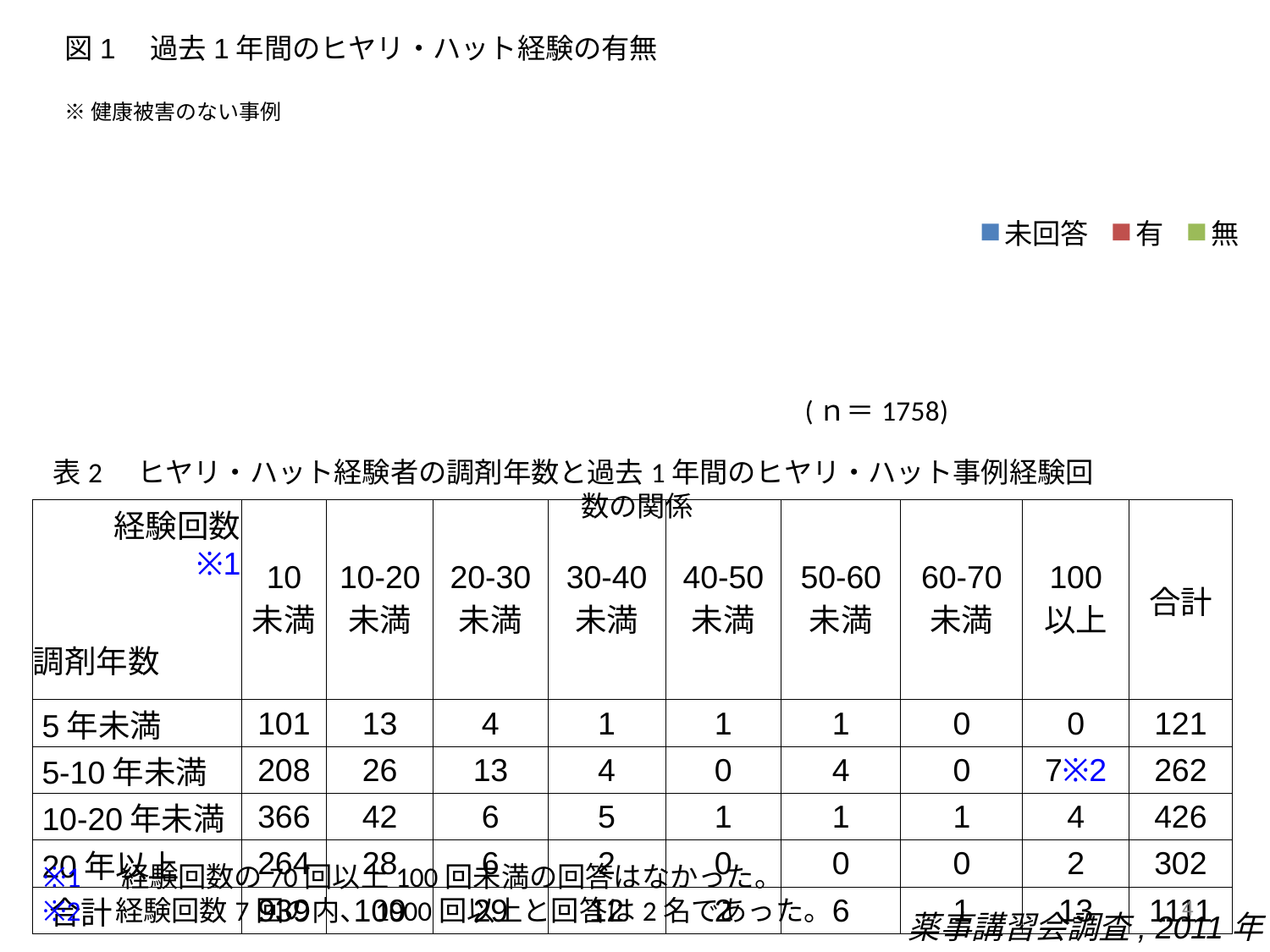

### Chart: (ｎ＝1758)

| Category |  |  |
|---|---|---|
| 未回答 | 153.0 | 53.0 |
| 有 | 858.0 | 1288.0 |
| 無 | 616.0 | 417.0 |
図1　過去1年間のヒヤリ・ハット経験の有無
※健康被害のない事例
表2　ヒヤリ・ハット経験者の調剤年数と過去1年間のヒヤリ・ハット事例経験回数の関係
| 経験回数 ※1 | 10 未満 | 10-20 未満 | 20-30 未満 | 30-40 未満 | 40-50 未満 | 50-60 未満 | 60-70 未満 | 100 以上 | 合計 |
| --- | --- | --- | --- | --- | --- | --- | --- | --- | --- |
| 調剤年数 |  |  |  |  |  |  |  |  |  |
| 5年未満 | 101 | 13 | 4 | 1 | 1 | 1 | 0 | 0 | 121 |
| 5-10年未満 | 208 | 26 | 13 | 4 | 0 | 4 | 0 | 7※2 | 262 |
| 10-20年未満 | 366 | 42 | 6 | 5 | 1 | 1 | 1 | 4 | 426 |
| 20年以上 | 264 | 28 | 6 | 2 | 0 | 0 | 0 | 2 | 302 |
| 合計 | 939 | 109 | 29 | 12 | 2 | 6 | 1 | 13 | 1111 |
※1 　経験回数の70回以上100回未満の回答はなかった。
※2　経験回数7回の内、1000回以上と回答は2名であった。

4
薬事講習会調査, 2011年